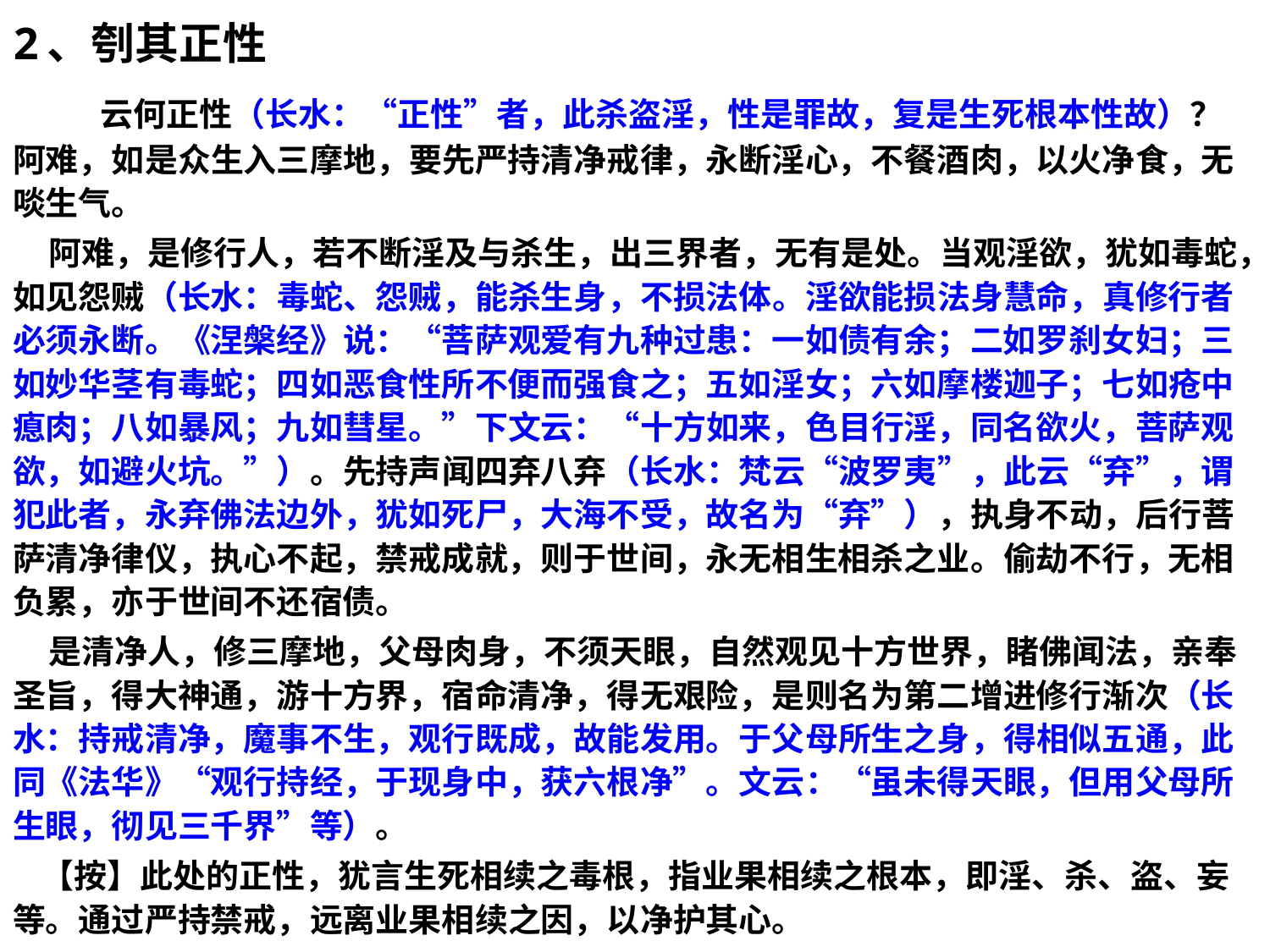

2、刳其正性
        云何正性（长水：“正性”者，此杀盗淫，性是罪故，复是生死根本性故）？阿难，如是众生入三摩地，要先严持清净戒律，永断淫心，不餐酒肉，以火净食，无啖生气。
    阿难，是修行人，若不断淫及与杀生，出三界者，无有是处。当观淫欲，犹如毒蛇，如见怨贼（长水：毒蛇、怨贼，能杀生身，不损法体。淫欲能损法身慧命，真修行者必须永断。《涅槃经》说：“菩萨观爱有九种过患：一如债有余；二如罗刹女妇；三如妙华茎有毒蛇；四如恶食性所不便而强食之；五如淫女；六如摩楼迦子；七如疮中瘜肉；八如暴风；九如彗星。”下文云：“十方如来，色目行淫，同名欲火，菩萨观欲，如避火坑。”）。先持声闻四弃八弃（长水：梵云“波罗夷”，此云“弃”，谓犯此者，永弃佛法边外，犹如死尸，大海不受，故名为“弃”），执身不动，后行菩萨清净律仪，执心不起，禁戒成就，则于世间，永无相生相杀之业。偷劫不行，无相负累，亦于世间不还宿债。
    是清净人，修三摩地，父母肉身，不须天眼，自然观见十方世界，睹佛闻法，亲奉圣旨，得大神通，游十方界，宿命清净，得无艰险，是则名为第二增进修行渐次（长水：持戒清净，魔事不生，观行既成，故能发用。于父母所生之身，得相似五通，此同《法华》“观行持经，于现身中，获六根净”。文云：“虽未得天眼，但用父母所生眼，彻见三千界”等）。
   【按】此处的正性，犹言生死相续之毒根，指业果相续之根本，即淫、杀、盗、妄等。通过严持禁戒，远离业果相续之因，以净护其心。